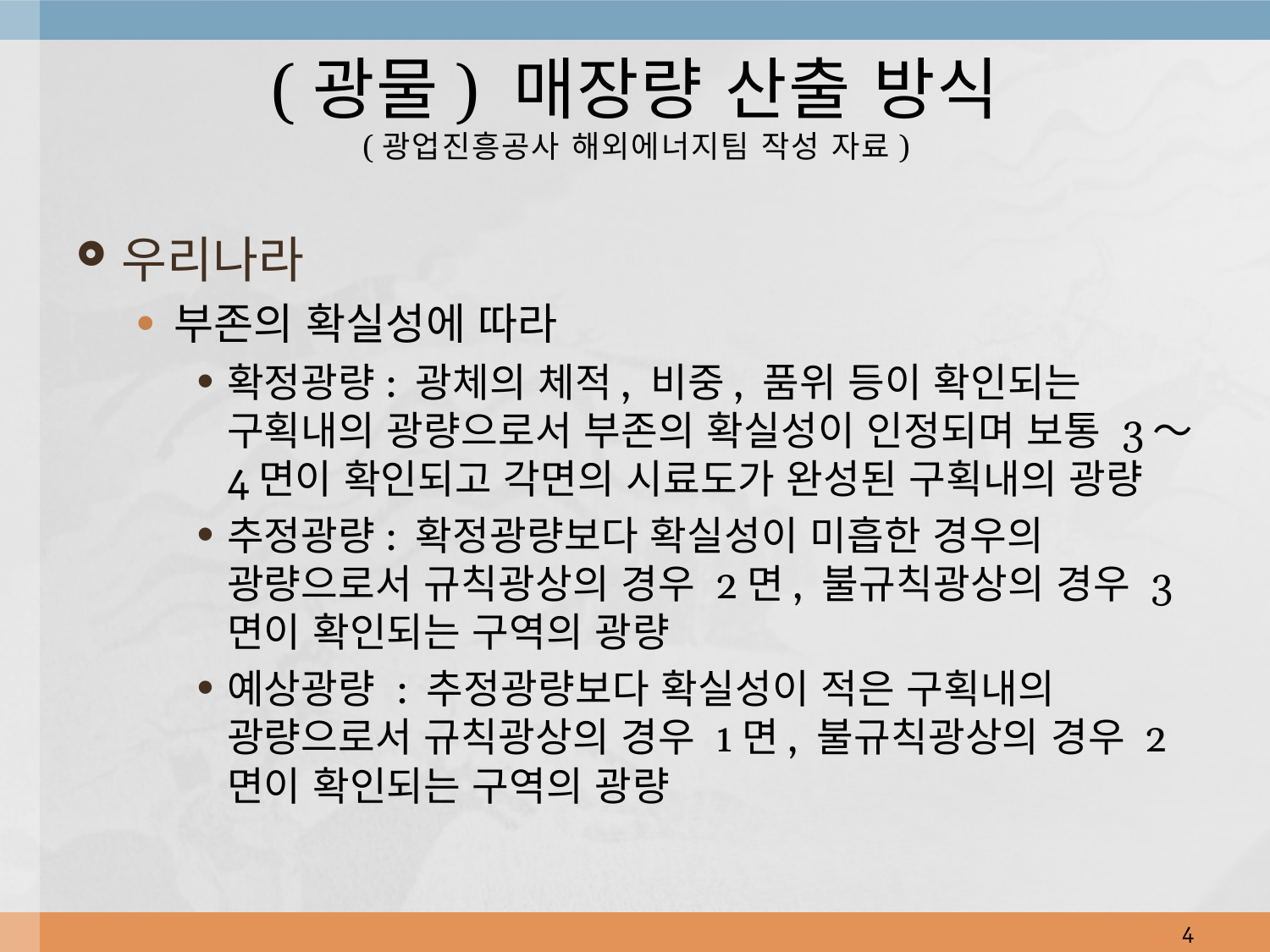

# (광물) 매장량 산출 방식 (광업진흥공사 해외에너지팀 작성 자료)
우리나라
부존의 확실성에 따라
확정광량: 광체의 체적, 비중, 품위 등이 확인되는 구획내의 광량으로서 부존의 확실성이 인정되며 보통 3～4면이 확인되고 각면의 시료도가 완성된 구획내의 광량
추정광량: 확정광량보다 확실성이 미흡한 경우의 광량으로서 규칙광상의 경우 2면, 불규칙광상의 경우 3면이 확인되는 구역의 광량
예상광량 : 추정광량보다 확실성이 적은 구획내의 광량으로서 규칙광상의 경우 1면, 불규칙광상의 경우 2면이 확인되는 구역의 광량
4